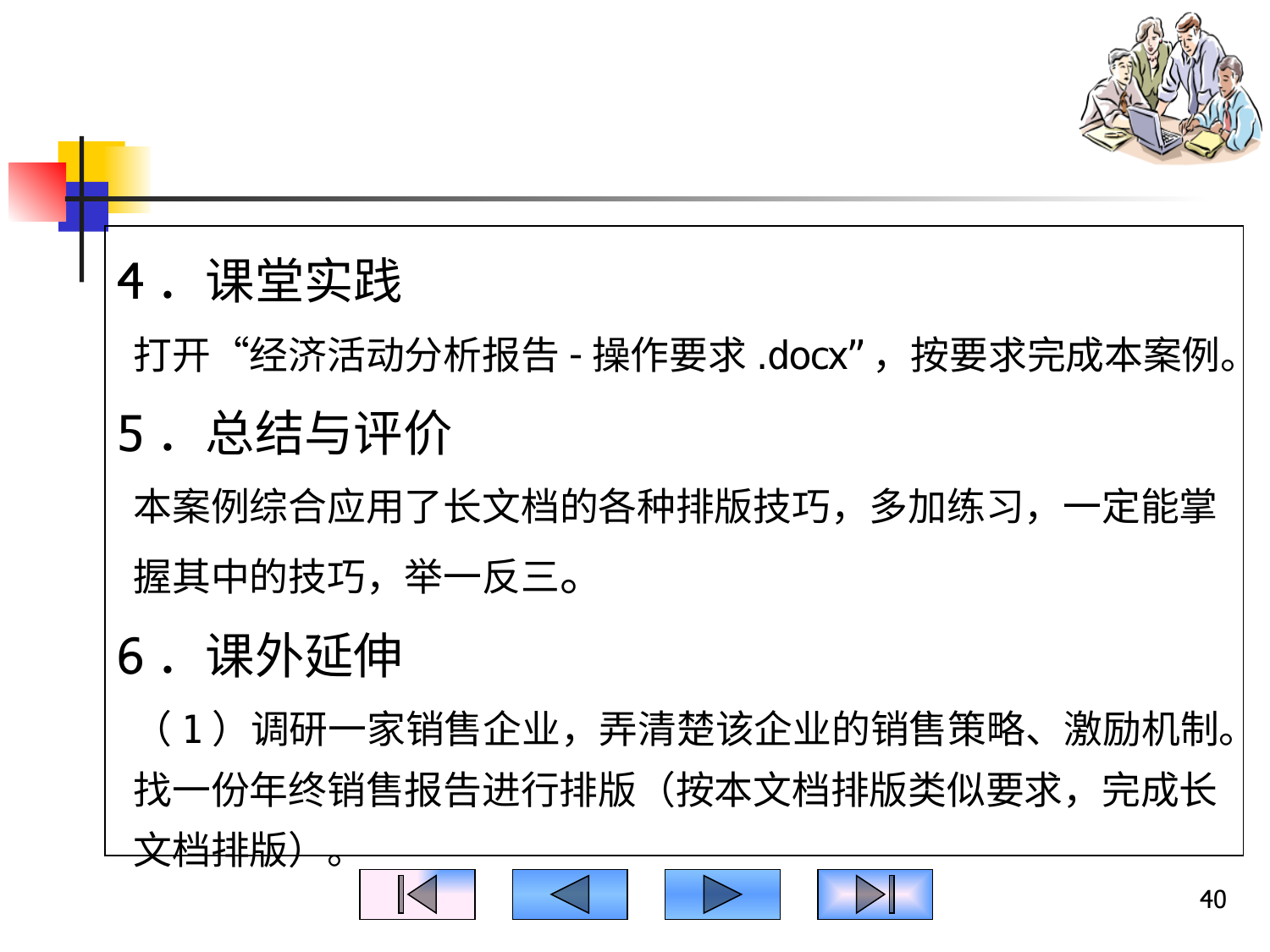

#
4．课堂实践
打开“经济活动分析报告-操作要求.docx”，按要求完成本案例。
5．总结与评价
本案例综合应用了长文档的各种排版技巧，多加练习，一定能掌握其中的技巧，举一反三。
6．课外延伸
（1）调研一家销售企业，弄清楚该企业的销售策略、激励机制。找一份年终销售报告进行排版（按本文档排版类似要求，完成长文档排版）。
40